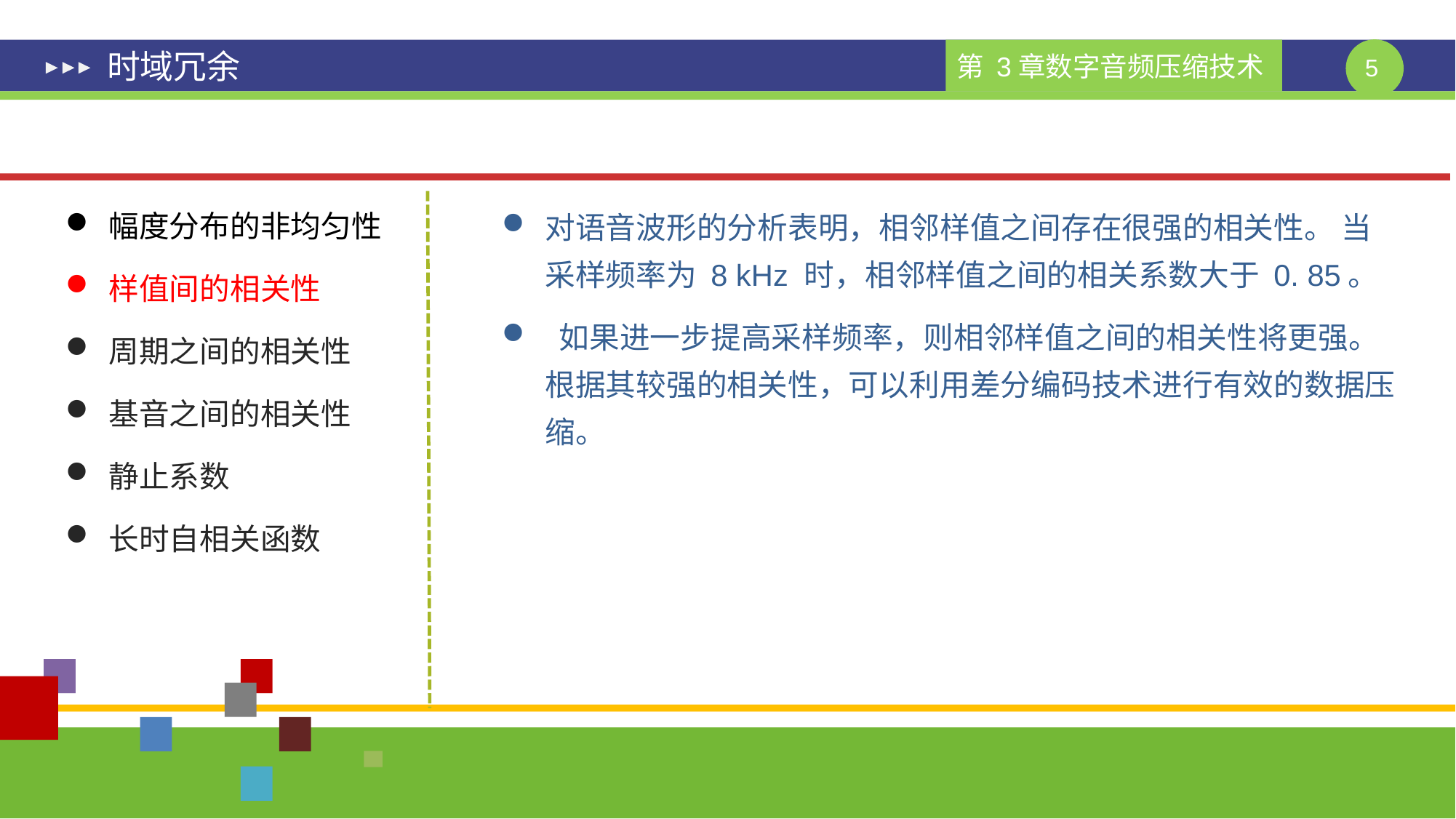

# 时域冗余

幅度分布的非均匀性
样值间的相关性
周期之间的相关性
基音之间的相关性
静止系数
长时自相关函数
对语音波形的分析表明，相邻样值之间存在很强的相关性。 当采样频率为 8 kHz 时，相邻样值之间的相关系数大于 0. 85。
 如果进一步提高采样频率，则相邻样值之间的相关性将更强。根据其较强的相关性，可以利用差分编码技术进行有效的数据压缩。